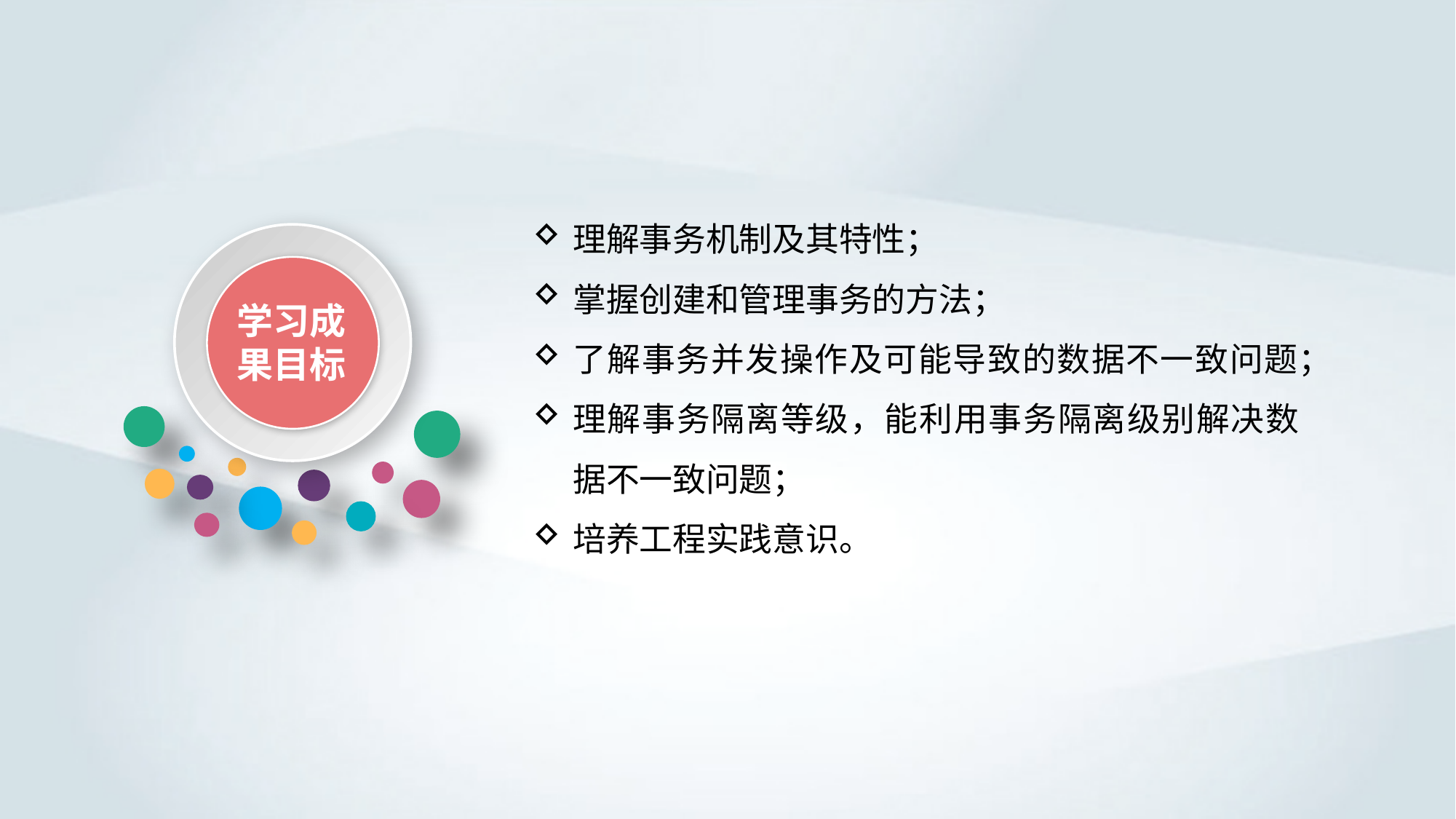

理解事务机制及其特性；
掌握创建和管理事务的方法；
了解事务并发操作及可能导致的数据不一致问题；
理解事务隔离等级，能利用事务隔离级别解决数据不一致问题；
培养工程实践意识。

学习成果目标